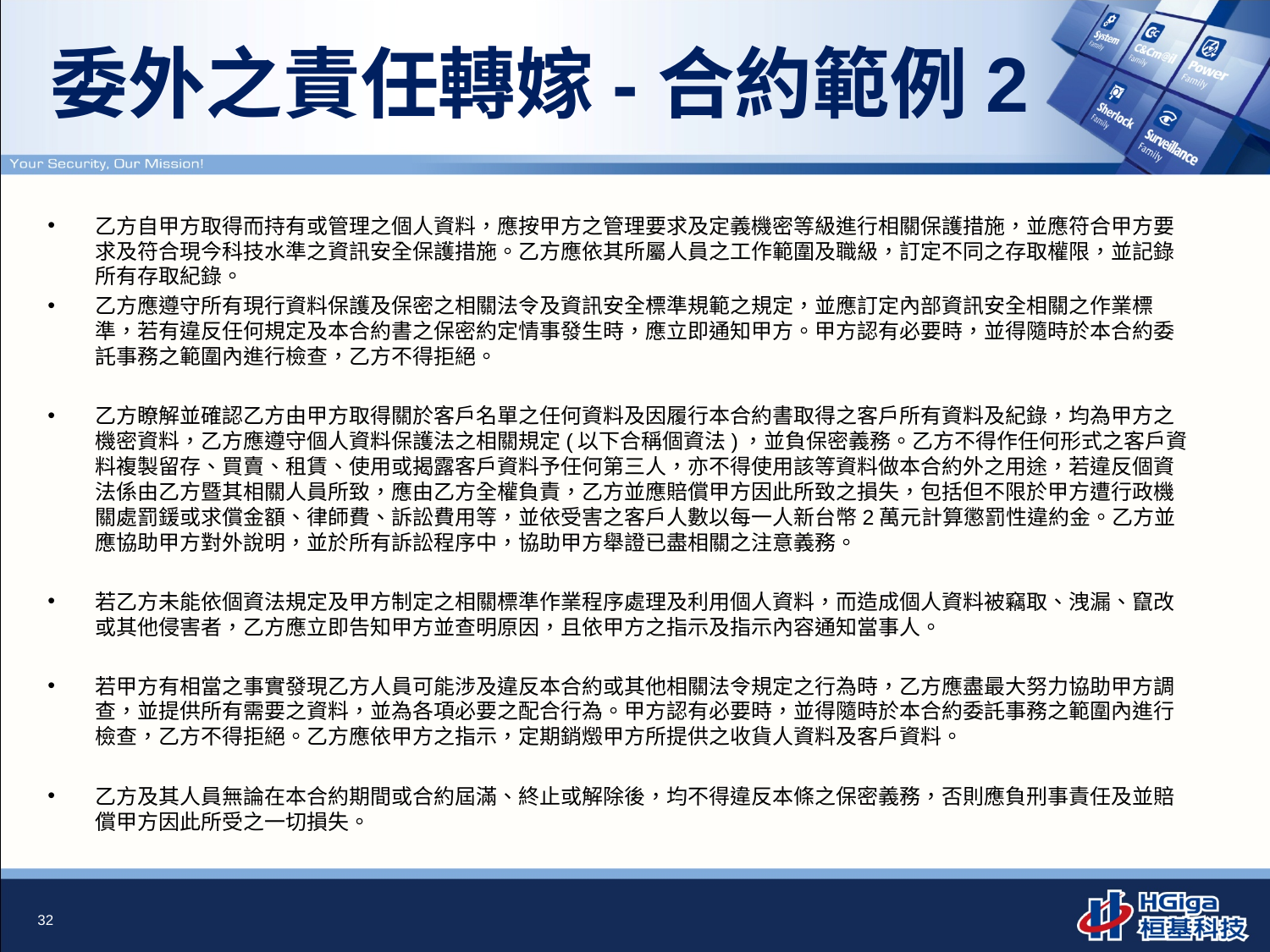

# 委外之責任轉嫁-合約範例2
乙方自甲方取得而持有或管理之個人資料，應按甲方之管理要求及定義機密等級進行相關保護措施，並應符合甲方要求及符合現今科技水準之資訊安全保護措施。乙方應依其所屬人員之工作範圍及職級，訂定不同之存取權限，並記錄所有存取紀錄。
乙方應遵守所有現行資料保護及保密之相關法令及資訊安全標準規範之規定，並應訂定內部資訊安全相關之作業標準，若有違反任何規定及本合約書之保密約定情事發生時，應立即通知甲方。甲方認有必要時，並得隨時於本合約委託事務之範圍內進行檢查，乙方不得拒絕。

乙方瞭解並確認乙方由甲方取得關於客戶名單之任何資料及因履行本合約書取得之客戶所有資料及紀錄，均為甲方之機密資料，乙方應遵守個人資料保護法之相關規定(以下合稱個資法)，並負保密義務。乙方不得作任何形式之客戶資料複製留存、買賣、租賃、使用或揭露客戶資料予任何第三人，亦不得使用該等資料做本合約外之用途，若違反個資法係由乙方暨其相關人員所致，應由乙方全權負責，乙方並應賠償甲方因此所致之損失，包括但不限於甲方遭行政機關處罰鍰或求償金額、律師費、訴訟費用等，並依受害之客戶人數以每一人新台幣2萬元計算懲罰性違約金。乙方並應協助甲方對外說明，並於所有訴訟程序中，協助甲方舉證已盡相關之注意義務。

若乙方未能依個資法規定及甲方制定之相關標準作業程序處理及利用個人資料，而造成個人資料被竊取、洩漏、竄改或其他侵害者，乙方應立即告知甲方並查明原因，且依甲方之指示及指示內容通知當事人。

若甲方有相當之事實發現乙方人員可能涉及違反本合約或其他相關法令規定之行為時，乙方應盡最大努力協助甲方調查，並提供所有需要之資料，並為各項必要之配合行為。甲方認有必要時，並得隨時於本合約委託事務之範圍內進行檢查，乙方不得拒絕。乙方應依甲方之指示，定期銷燬甲方所提供之收貨人資料及客戶資料。

乙方及其人員無論在本合約期間或合約屆滿、終止或解除後，均不得違反本條之保密義務，否則應負刑事責任及並賠償甲方因此所受之一切損失。

32